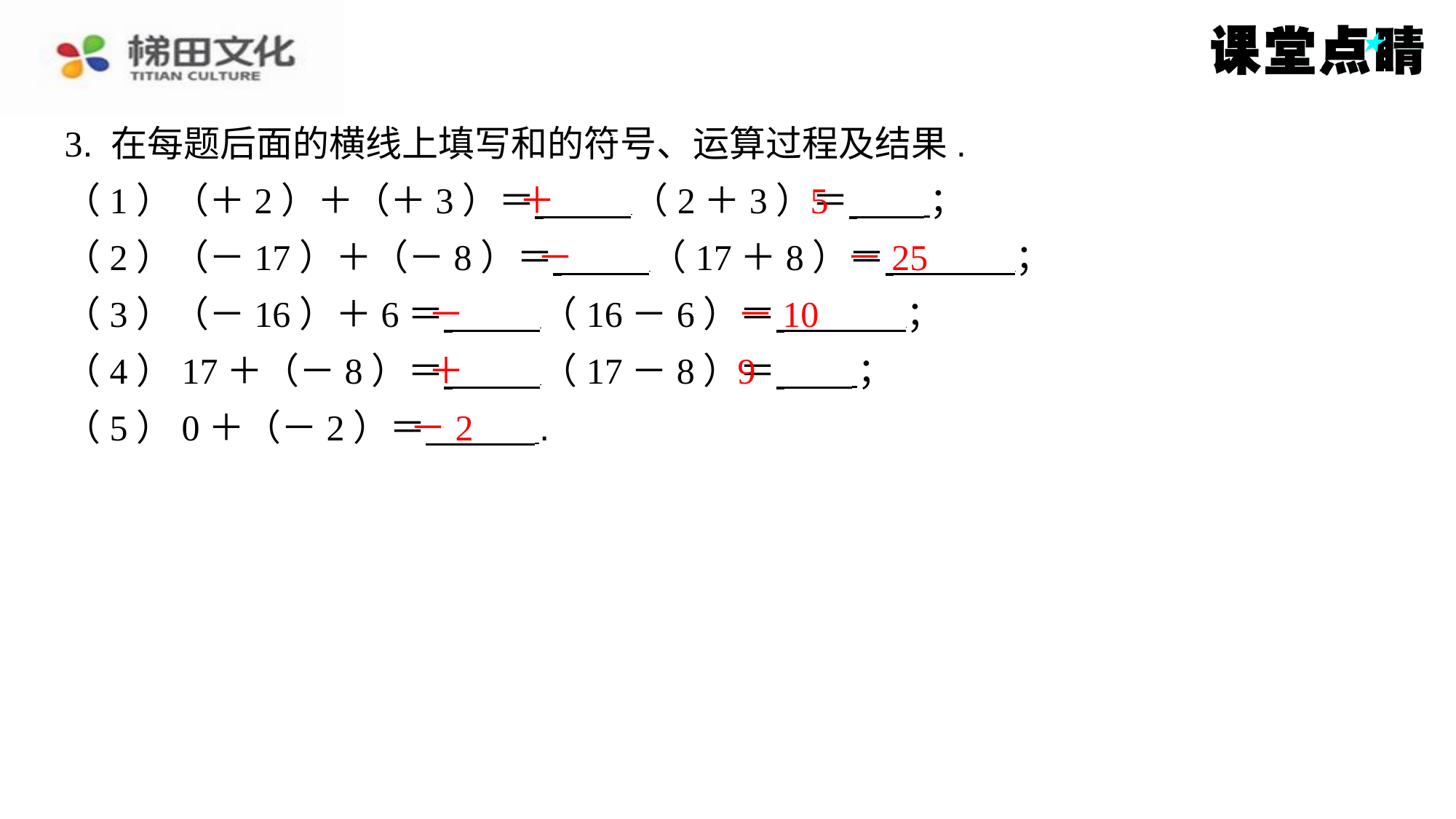

3. 在每题后面的横线上填写和的符号、运算过程及结果.
（1）（＋2）＋（＋3）＝               （2＋3）＝            ⁠；
（2）（－17）＋（－8）＝               （17＋8）＝                    ⁠；
（3）（－16）＋6＝               （16－6）＝                    ⁠；
（4）17＋（－8）＝               （17－8）＝            ⁠；
（5）0＋（－2）＝                 ⁠.
＋
5
－
－25
－
－10
＋
9
－2